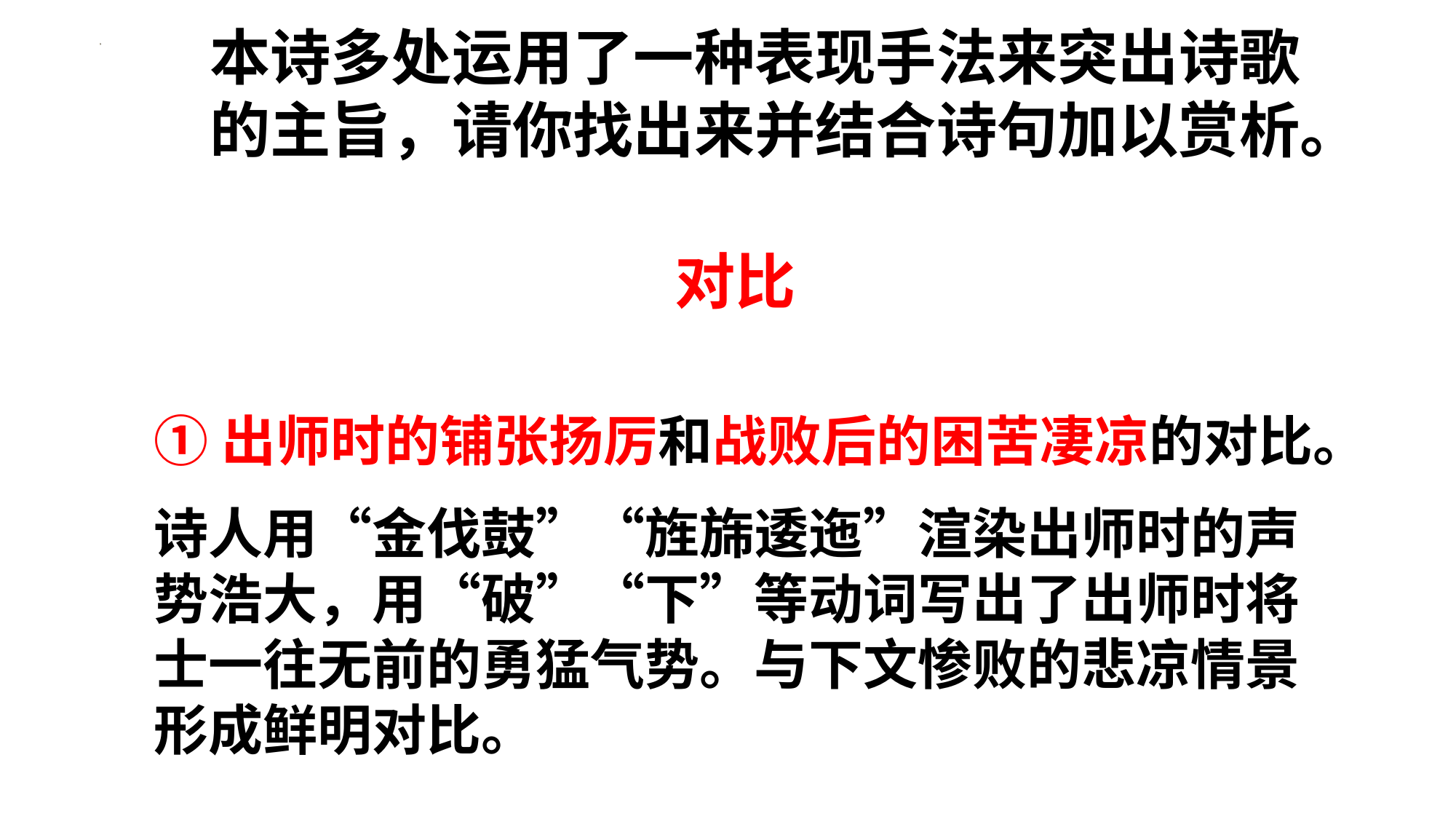

本诗多处运用了一种表现手法来突出诗歌的主旨，请你找出来并结合诗句加以赏析。

对比
①出师时的铺张扬厉和战败后的困苦凄凉的对比。
诗人用“金伐鼓”“旌旆逶迤”渲染出师时的声势浩大，用“破”“下”等动词写出了出师时将士一往无前的勇猛气势。与下文惨败的悲凉情景形成鲜明对比。